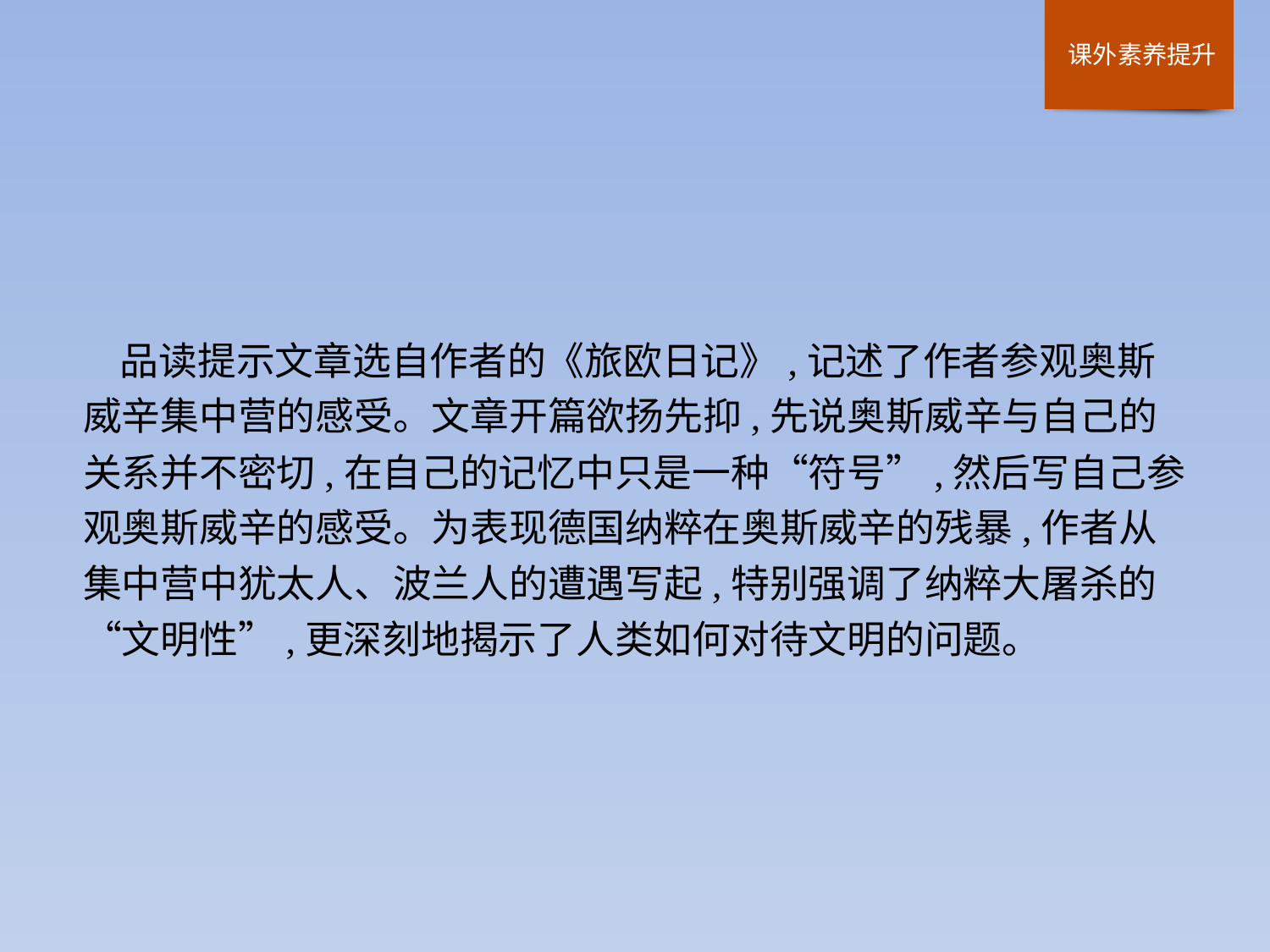

品读提示文章选自作者的《旅欧日记》,记述了作者参观奥斯威辛集中营的感受。文章开篇欲扬先抑,先说奥斯威辛与自己的关系并不密切,在自己的记忆中只是一种“符号”,然后写自己参观奥斯威辛的感受。为表现德国纳粹在奥斯威辛的残暴,作者从集中营中犹太人、波兰人的遭遇写起,特别强调了纳粹大屠杀的“文明性”,更深刻地揭示了人类如何对待文明的问题。